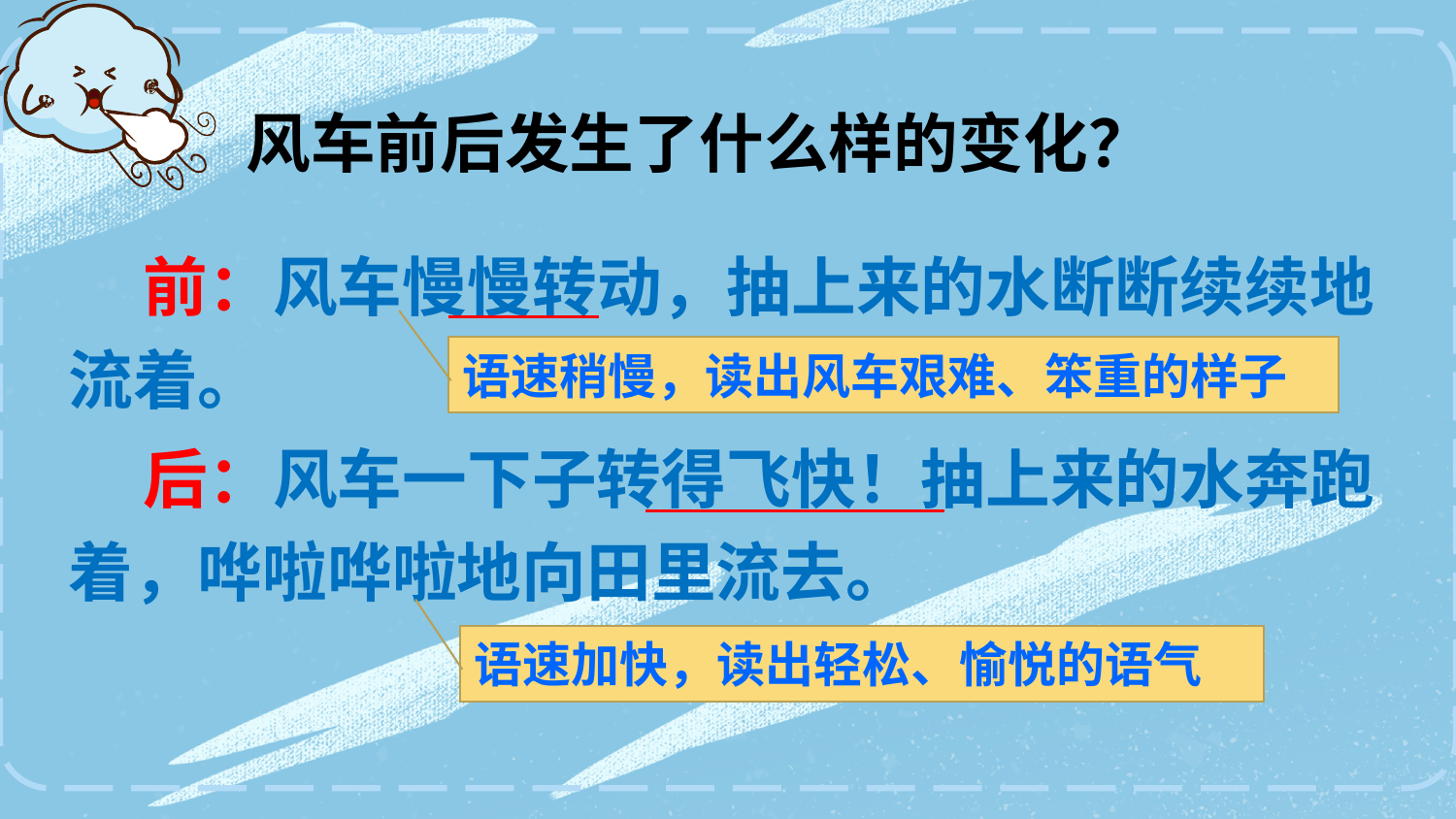

风车前后发生了什么样的变化？
    前：风车慢慢转动，抽上来的水断断续续地流着。
语速稍慢，读出风车艰难、笨重的样子
    后：风车一下子转得飞快！抽上来的水奔跑着，哗啦哗啦地向田里流去。
语速加快，读出轻松、愉悦的语气